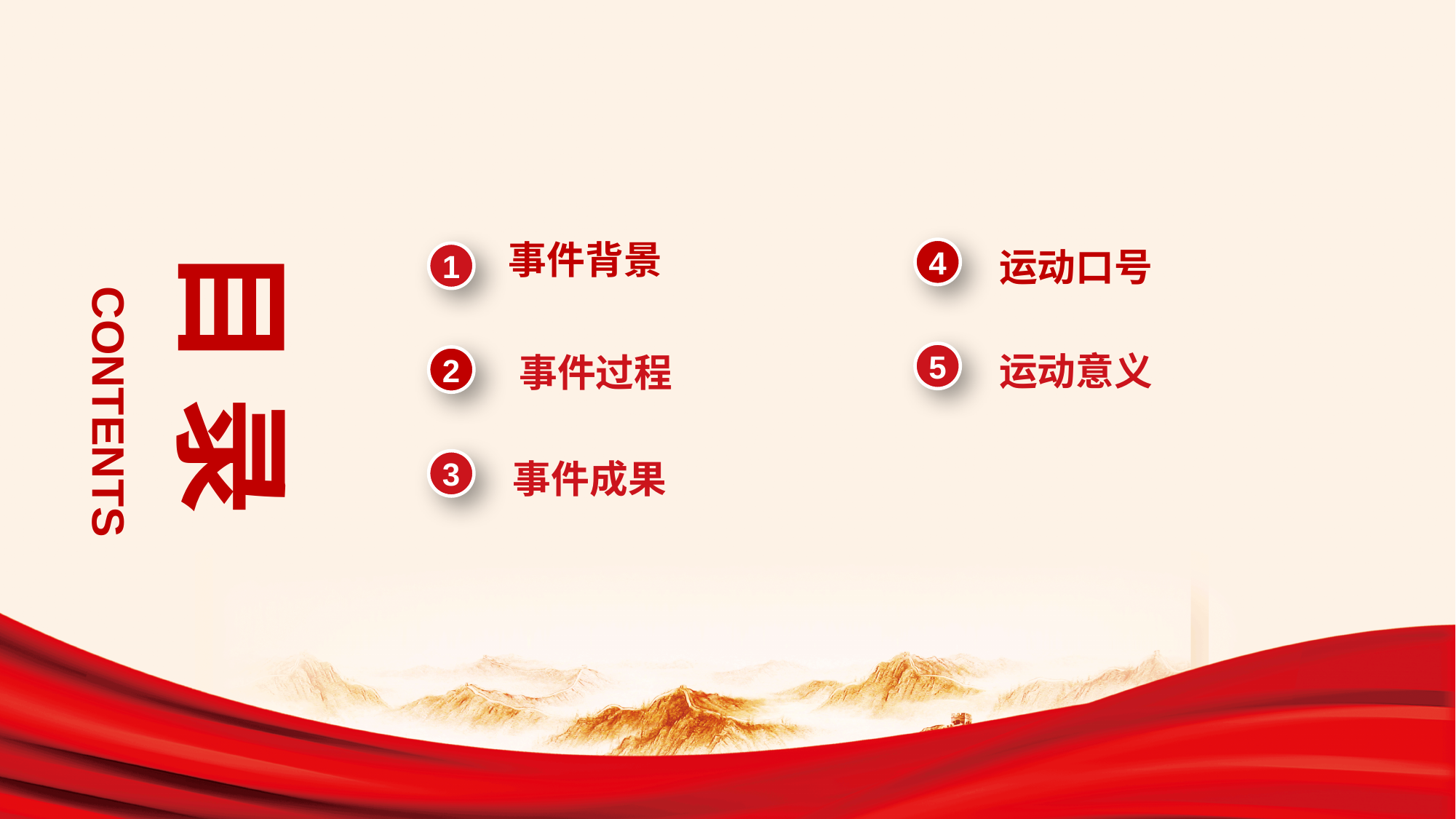

目 录
  事件背景
4
1
运动口号
5
2
运动意义
  事件过程
CONTENTS
3
事件成果